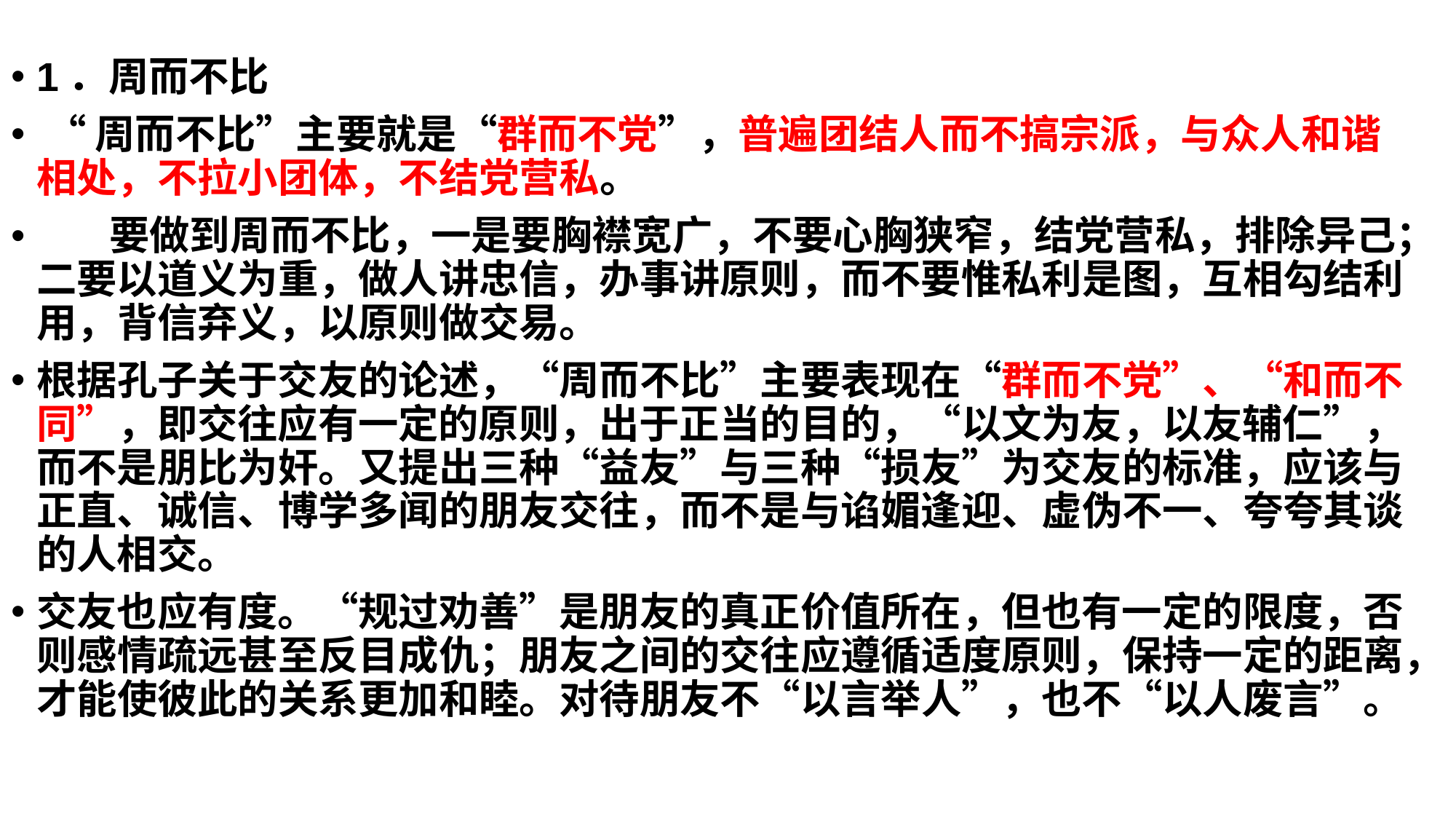

#
1．周而不比
 “周而不比”主要就是“群而不党”，普遍团结人而不搞宗派，与众人和谐相处，不拉小团体，不结党营私。
       要做到周而不比，一是要胸襟宽广，不要心胸狭窄，结党营私，排除异己；二要以道义为重，做人讲忠信，办事讲原则，而不要惟私利是图，互相勾结利用，背信弃义，以原则做交易。
根据孔子关于交友的论述，“周而不比”主要表现在“群而不党”、“和而不同”，即交往应有一定的原则，出于正当的目的，“以文为友，以友辅仁”，而不是朋比为奸。又提出三种“益友”与三种“损友”为交友的标准，应该与正直、诚信、博学多闻的朋友交往，而不是与谄媚逢迎、虚伪不一、夸夸其谈的人相交。
交友也应有度。“规过劝善”是朋友的真正价值所在，但也有一定的限度，否则感情疏远甚至反目成仇；朋友之间的交往应遵循适度原则，保持一定的距离，才能使彼此的关系更加和睦。对待朋友不“以言举人”，也不“以人废言”。